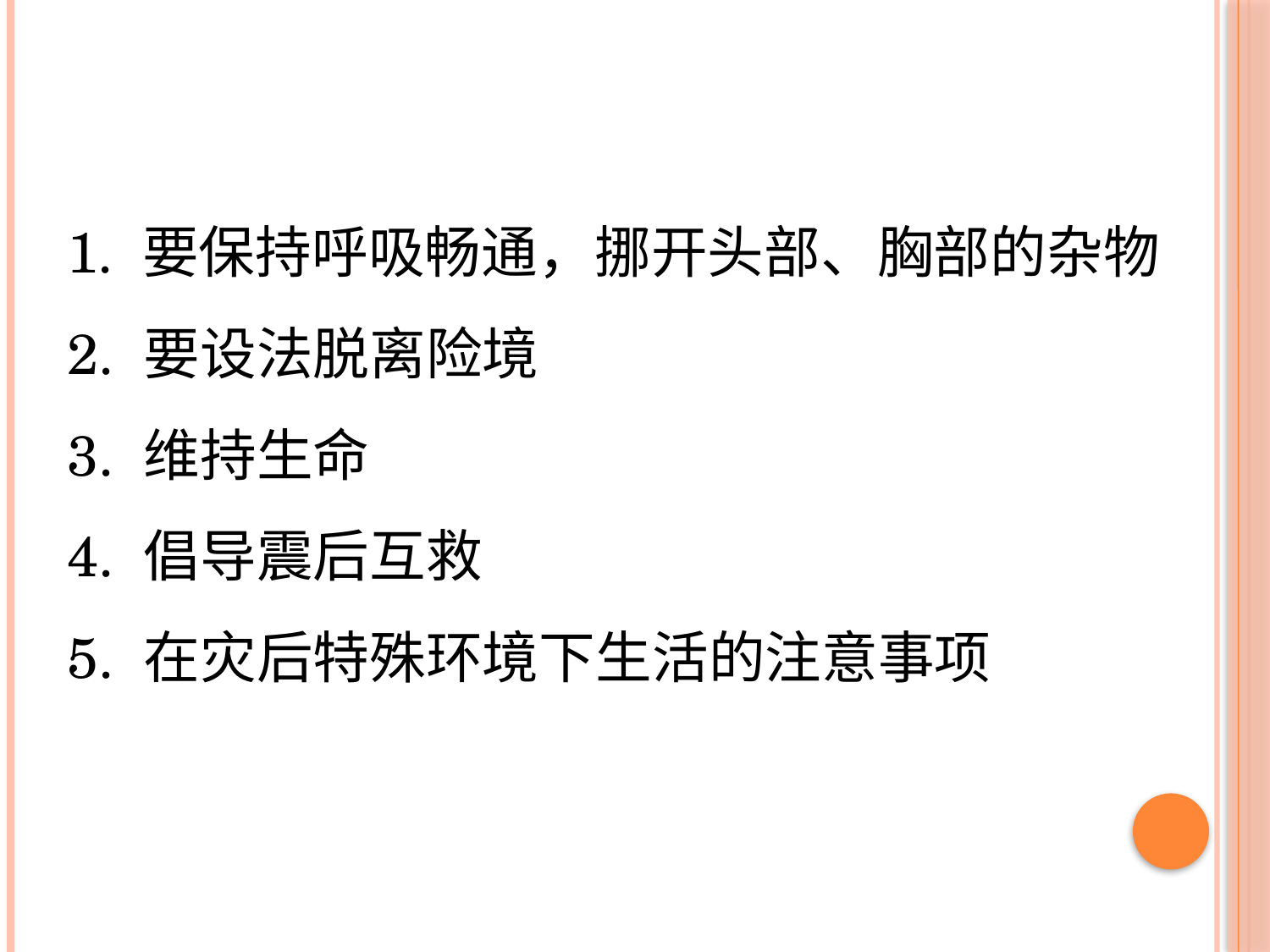

1. 要保持呼吸畅通，挪开头部、胸部的杂物
2. 要设法脱离险境
3. 维持生命
4. 倡导震后互救
5. 在灾后特殊环境下生活的注意事项